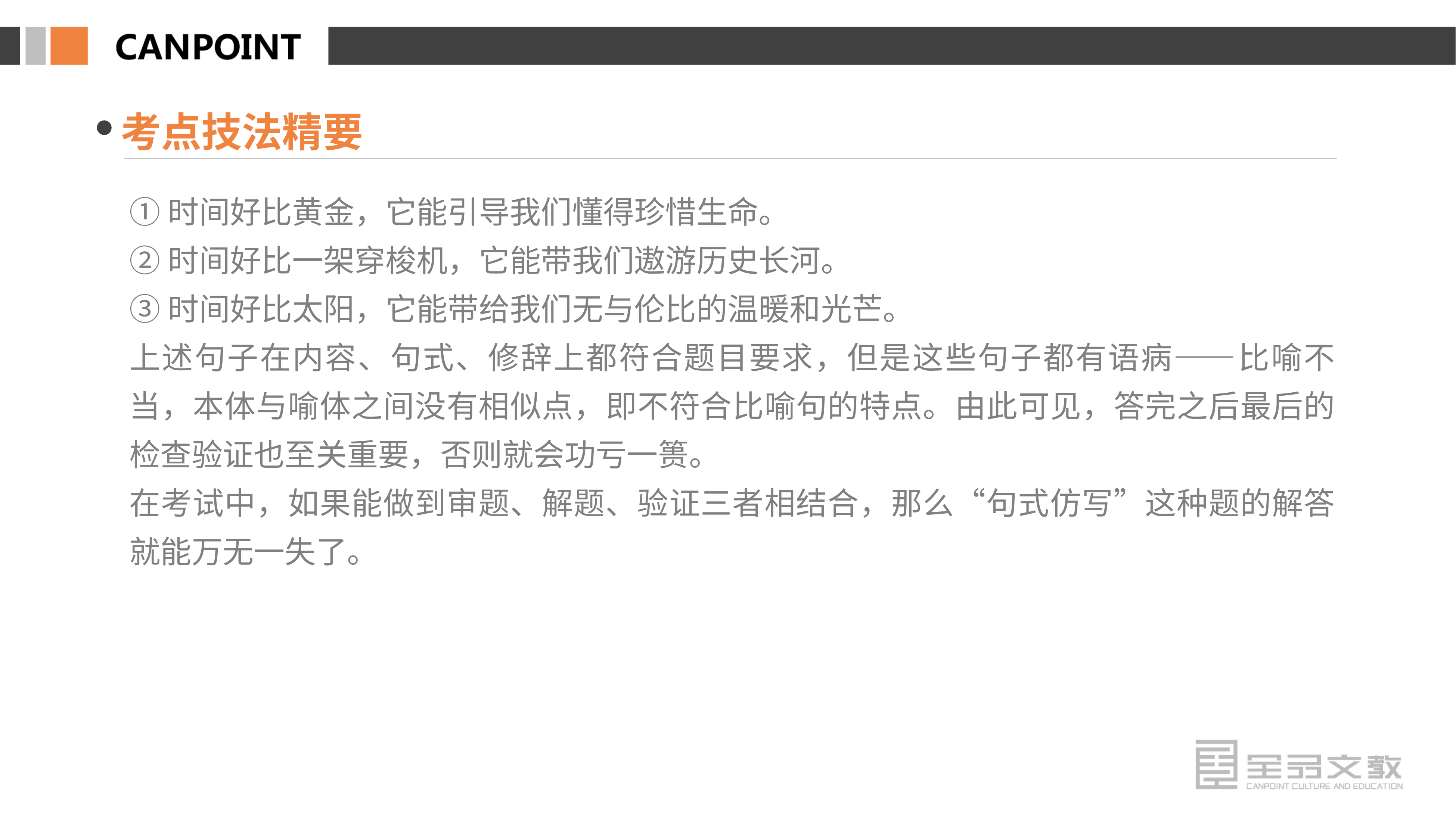

考点技法精要

①时间好比黄金，它能引导我们懂得珍惜生命。
②时间好比一架穿梭机，它能带我们遨游历史长河。
③时间好比太阳，它能带给我们无与伦比的温暖和光芒。
上述句子在内容、句式、修辞上都符合题目要求，但是这些句子都有语病——比喻不当，本体与喻体之间没有相似点，即不符合比喻句的特点。由此可见，答完之后最后的检查验证也至关重要，否则就会功亏一篑。
在考试中，如果能做到审题、解题、验证三者相结合，那么“句式仿写”这种题的解答就能万无一失了。